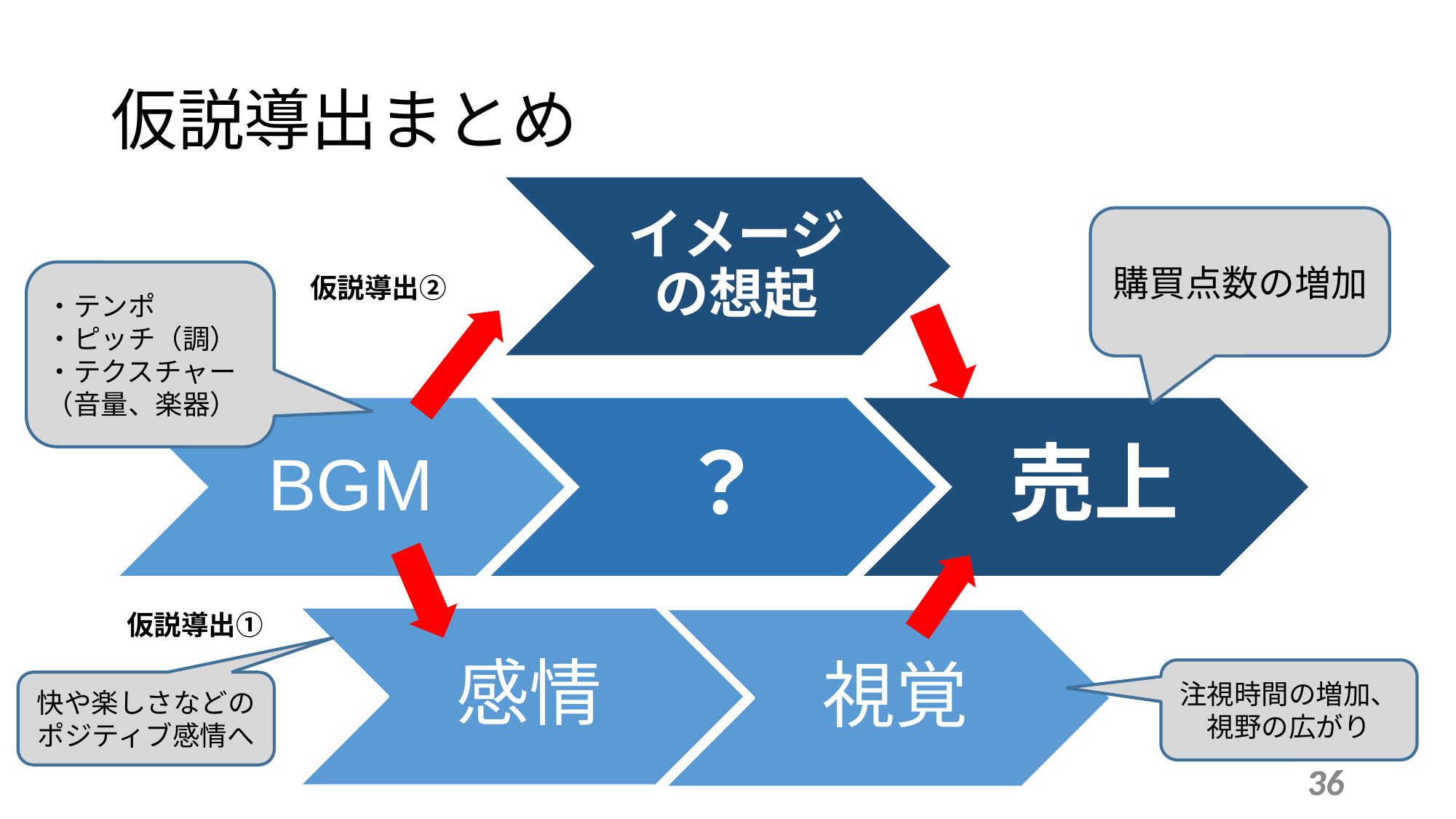

仮説導出まとめ

イメージの想起
購買点数の増加
仮説導出②
・テンポ
・ピッチ（調）
・テクスチャー
（音量、楽器）

BGM

？

売上

仮説導出①

感情

視覚
注視時間の増加、
視野の広がり
快や楽しさなどの
ポジティブ感情へ
36
36